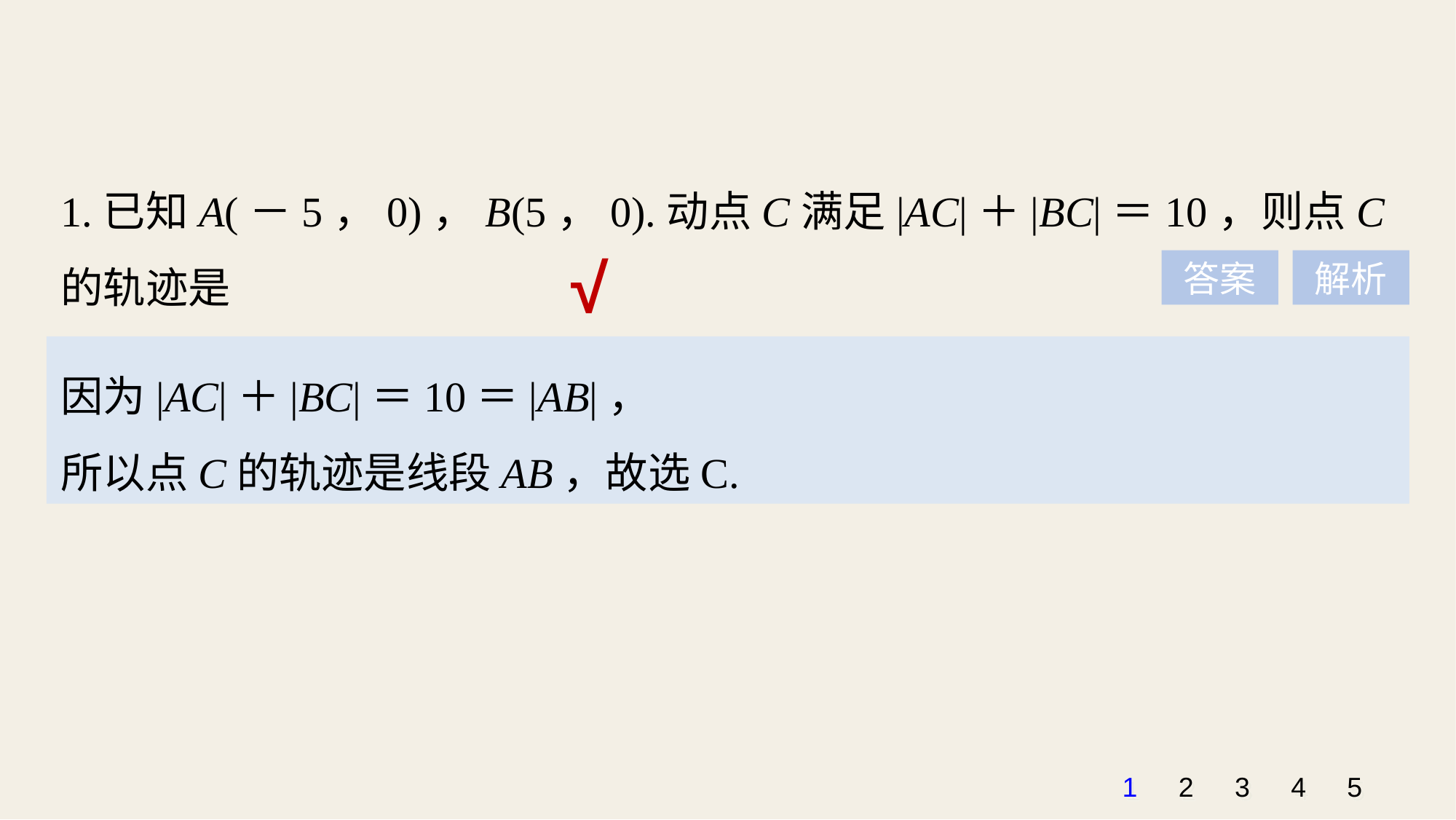

1.已知A(－5，0)，B(5，0).动点C满足|AC|＋|BC|＝10，则点C的轨迹是
A.椭圆             B.直线             C.线段             D.点
√
答案
解析
因为|AC|＋|BC|＝10＝|AB|，
所以点C的轨迹是线段AB，故选C.
1
2
3
4
5